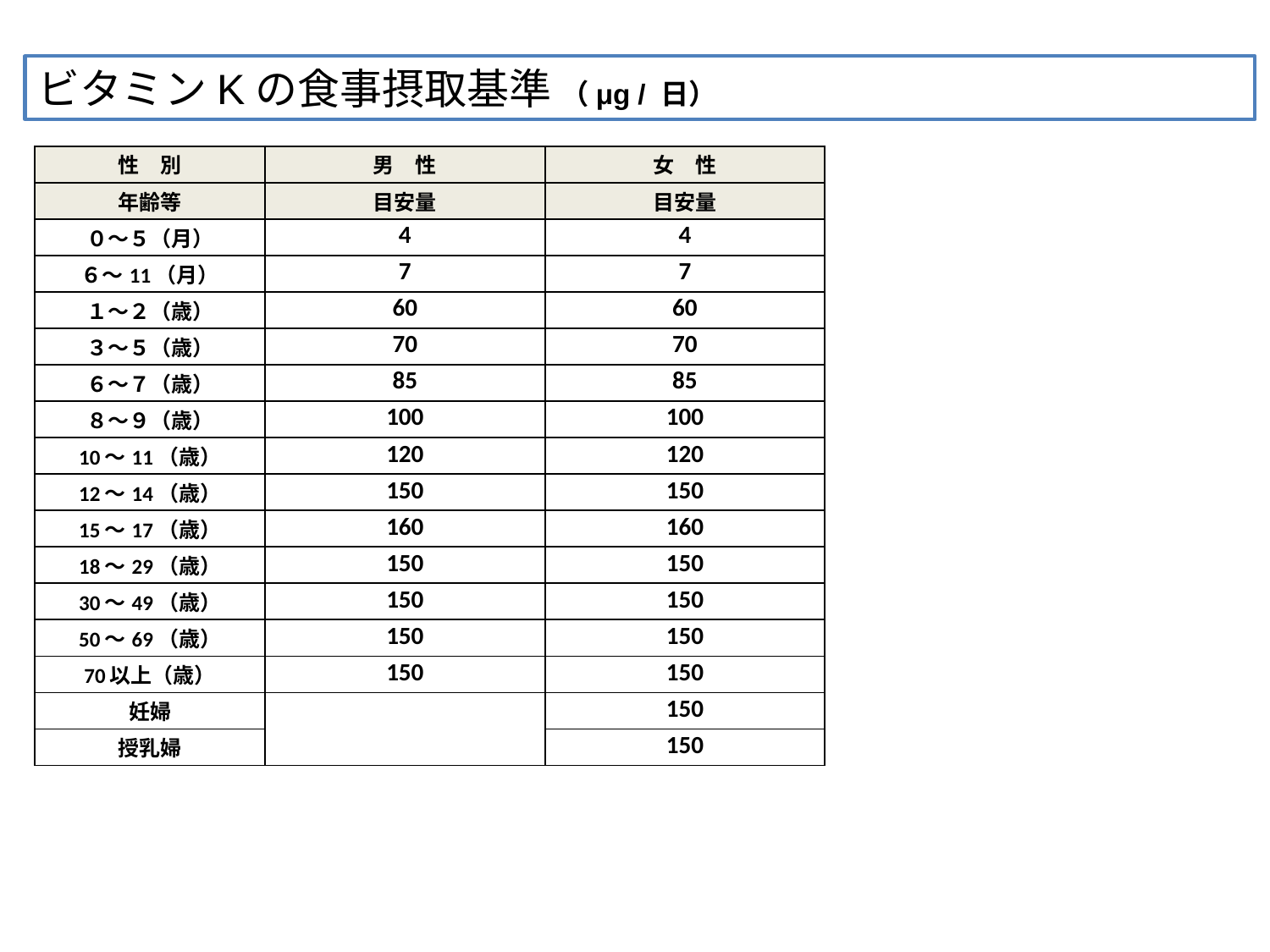

ビタミンKの食事摂取基準 （μg / 日）
| 性　別 | 男　性 | 女　性 |
| --- | --- | --- |
| 年齢等 | 目安量 | 目安量 |
| ０～５（月） | 4 | 4 |
| ６～11（月） | 7 | 7 |
| １～２（歳） | 60 | 60 |
| ３～５（歳） | 70 | 70 |
| ６～７（歳） | 85 | 85 |
| ８～９（歳） | 100 | 100 |
| 10～11（歳） | 120 | 120 |
| 12～14（歳） | 150 | 150 |
| 15～17（歳） | 160 | 160 |
| 18～29（歳） | 150 | 150 |
| 30～49（歳） | 150 | 150 |
| 50～69（歳） | 150 | 150 |
| 70以上（歳） | 150 | 150 |
| 妊婦 |  | 150 |
| 授乳婦 |  | 150 |